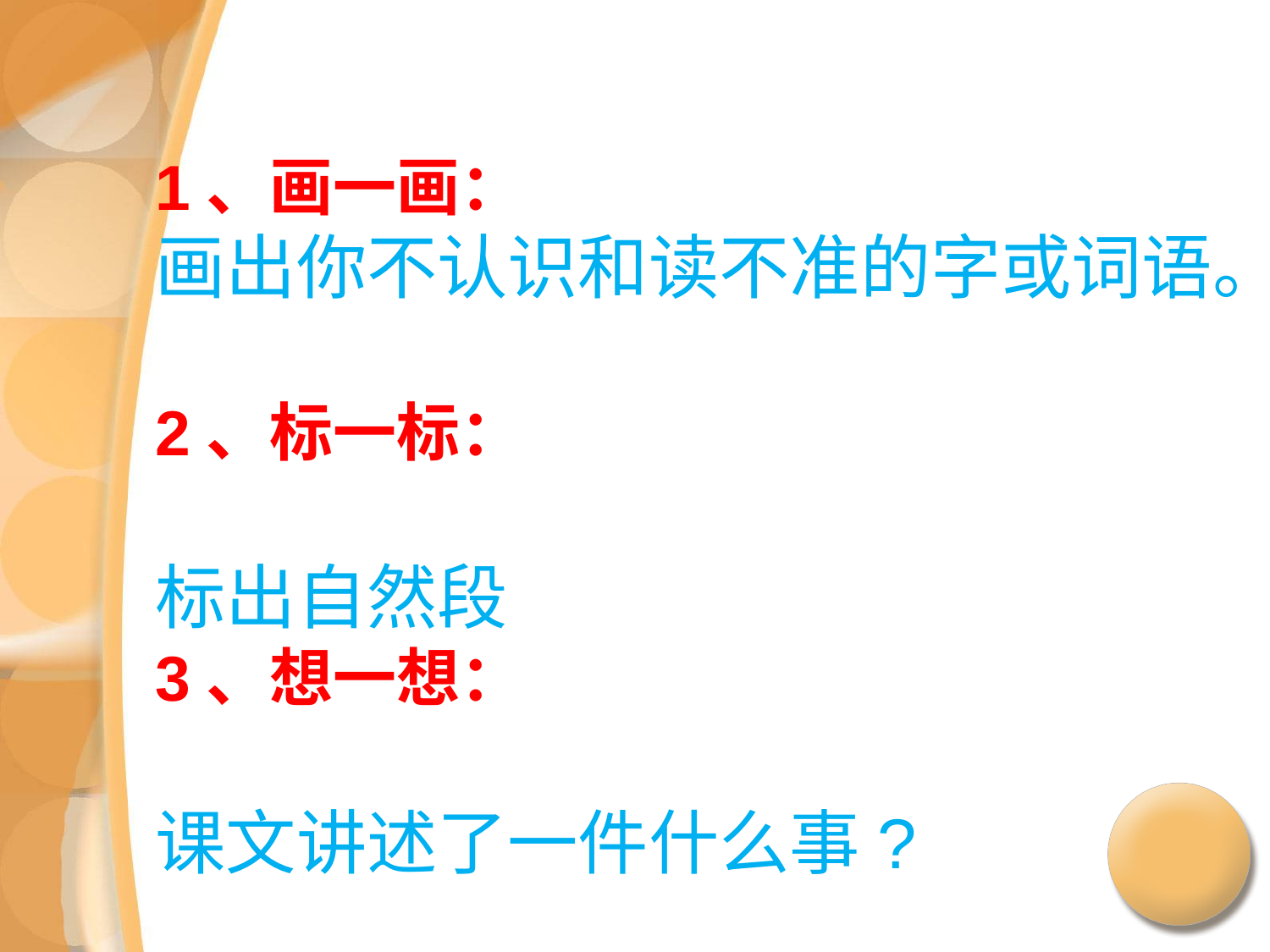

1、画一画：
画出你不认识和读不准的字或词语。

2、标一标：

标出自然段
3、想一想：

课文讲述了一件什么事?